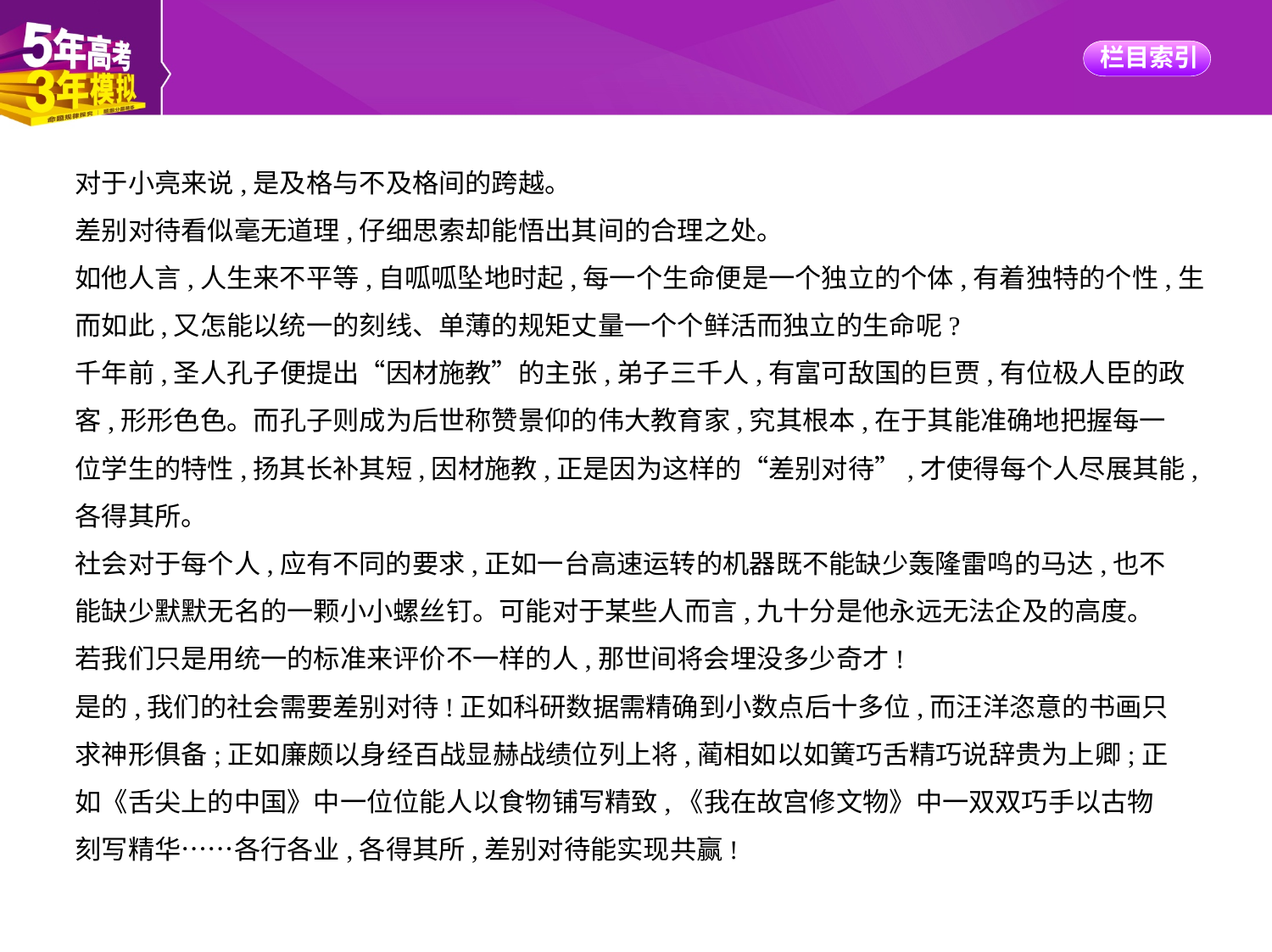

对于小亮来说,是及格与不及格间的跨越。
差别对待看似毫无道理,仔细思索却能悟出其间的合理之处。
如他人言,人生来不平等,自呱呱坠地时起,每一个生命便是一个独立的个体,有着独特的个性,生
而如此,又怎能以统一的刻线、单薄的规矩丈量一个个鲜活而独立的生命呢?
千年前,圣人孔子便提出“因材施教”的主张,弟子三千人,有富可敌国的巨贾,有位极人臣的政
客,形形色色。而孔子则成为后世称赞景仰的伟大教育家,究其根本,在于其能准确地把握每一
位学生的特性,扬其长补其短,因材施教,正是因为这样的“差别对待”,才使得每个人尽展其能,
各得其所。
社会对于每个人,应有不同的要求,正如一台高速运转的机器既不能缺少轰隆雷鸣的马达,也不
能缺少默默无名的一颗小小螺丝钉。可能对于某些人而言,九十分是他永远无法企及的高度。
若我们只是用统一的标准来评价不一样的人,那世间将会埋没多少奇才!
是的,我们的社会需要差别对待!正如科研数据需精确到小数点后十多位,而汪洋恣意的书画只
求神形俱备;正如廉颇以身经百战显赫战绩位列上将,蔺相如以如簧巧舌精巧说辞贵为上卿;正
如《舌尖上的中国》中一位位能人以食物铺写精致,《我在故宫修文物》中一双双巧手以古物
刻写精华……各行各业,各得其所,差别对待能实现共赢!